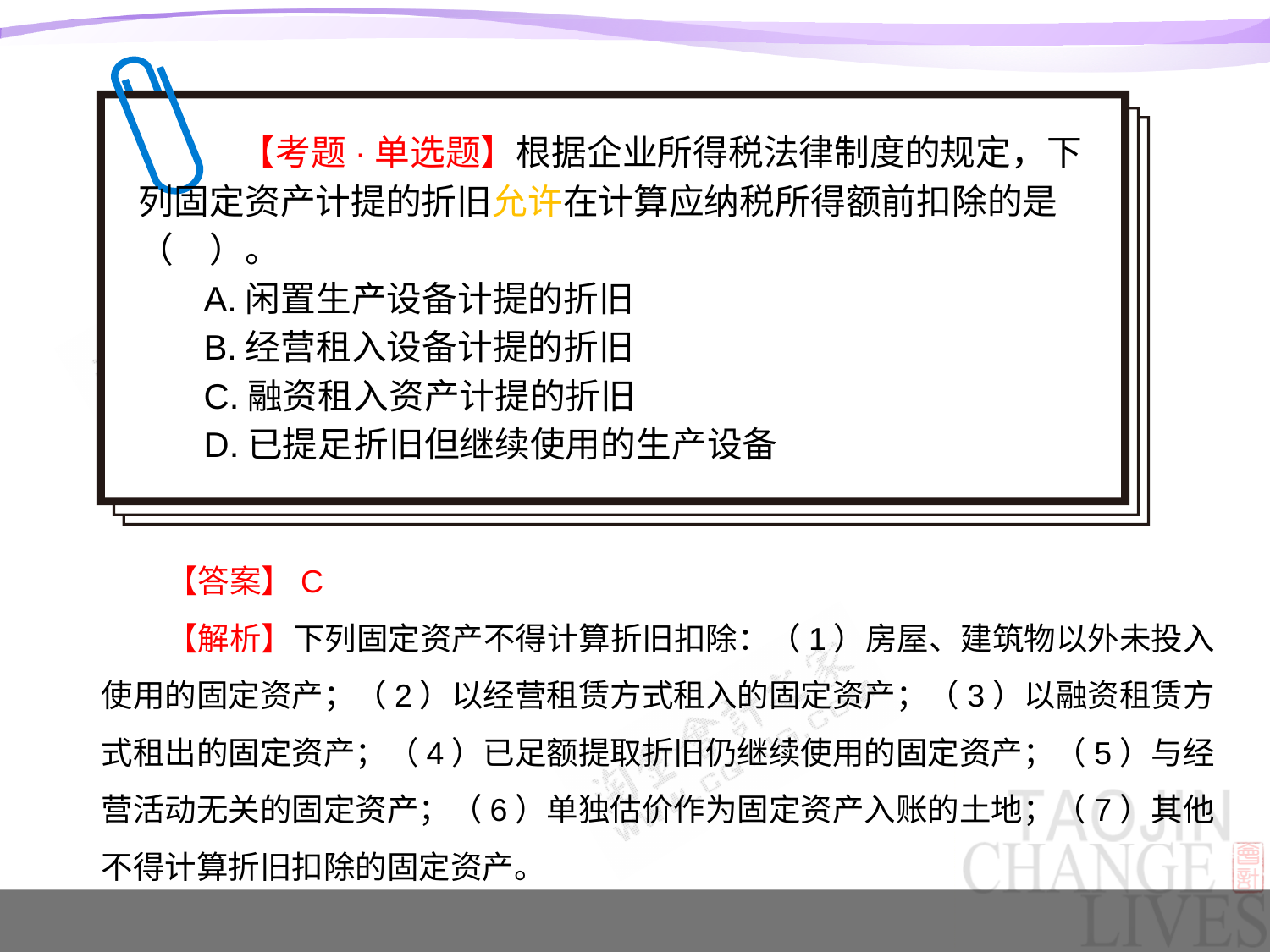

【考题·单选题】根据企业所得税法律制度的规定，下列固定资产计提的折旧允许在计算应纳税所得额前扣除的是（　）。
A.闲置生产设备计提的折旧
B.经营租入设备计提的折旧
C.融资租入资产计提的折旧
D.已提足折旧但继续使用的生产设备

【答案】C
【解析】下列固定资产不得计算折旧扣除：（1）房屋、建筑物以外未投入使用的固定资产；（2）以经营租赁方式租入的固定资产；（3）以融资租赁方式租出的固定资产；（4）已足额提取折旧仍继续使用的固定资产；（5）与经营活动无关的固定资产；（6）单独估价作为固定资产入账的土地；（7）其他不得计算折旧扣除的固定资产。